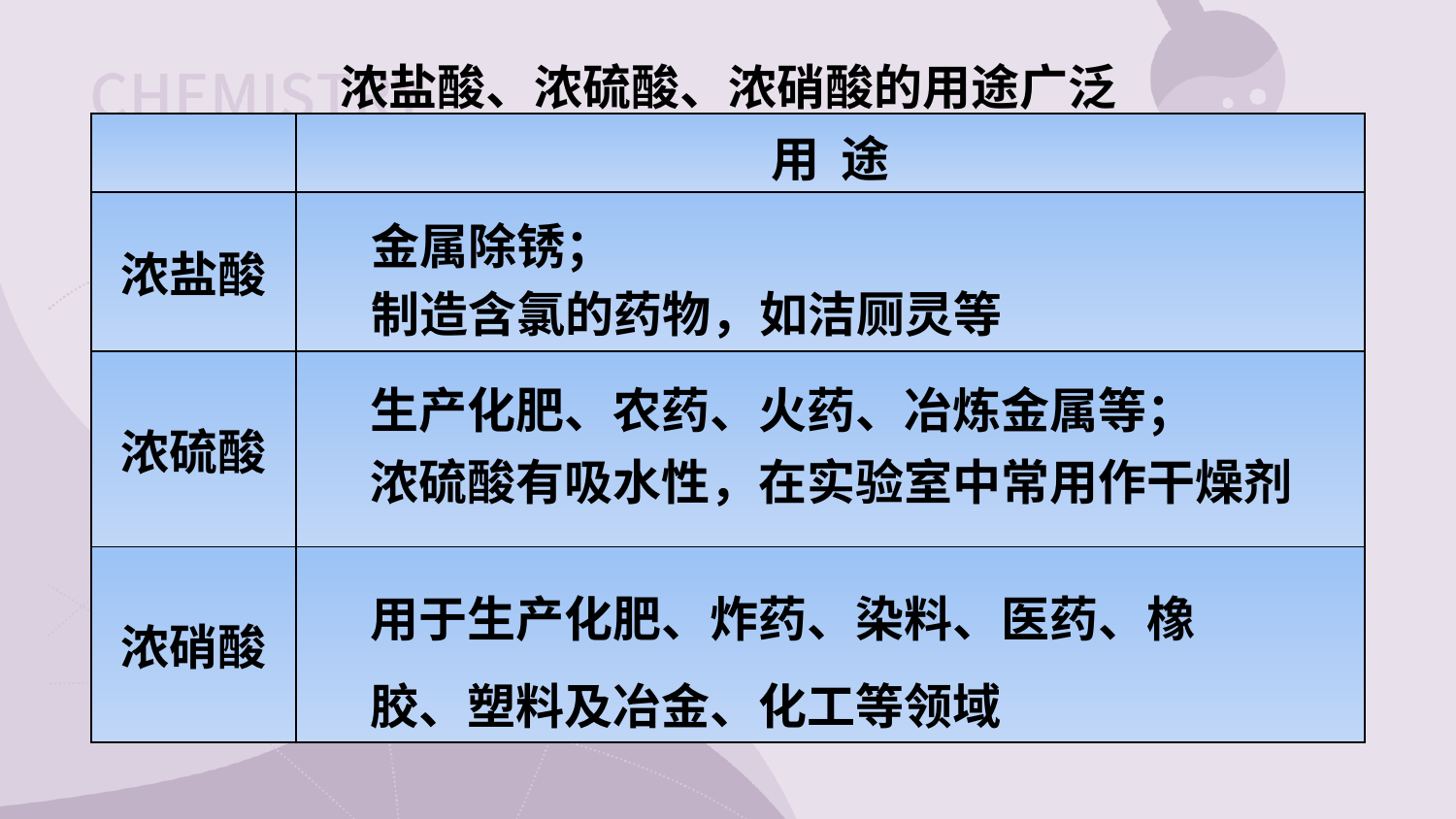

浓盐酸、浓硫酸、浓硝酸的用途广泛
|  | 用 途 |
| --- | --- |
| 浓盐酸 |  |
| 浓硫酸 |  |
| 浓硝酸 |  |
金属除锈；
制造含氯的药物，如洁厕灵等
生产化肥、农药、火药、冶炼金属等；
浓硫酸有吸水性，在实验室中常用作干燥剂
用于生产化肥、炸药、染料、医药、橡胶、塑料及冶金、化工等领域